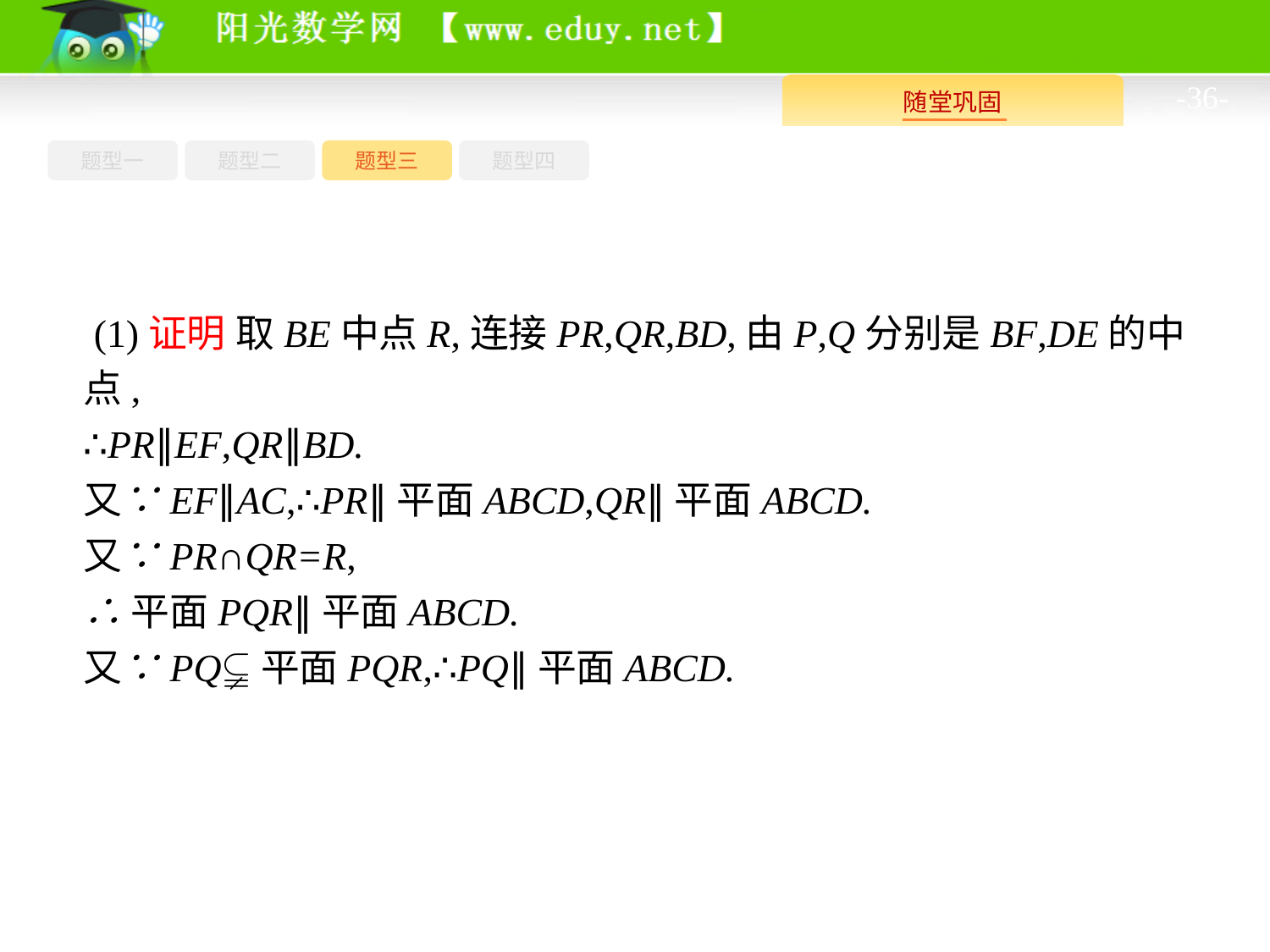

-36-
题型四
题型一
题型三
题型二
 (1)证明 取BE中点R,连接PR,QR,BD,由P,Q分别是BF,DE的中点,
∴PR∥EF,QR∥BD.
又∵EF∥AC,∴PR∥平面ABCD,QR∥平面ABCD.
又∵PR∩QR=R,
∴平面PQR∥平面ABCD.
又∵PQ⫋平面PQR,∴PQ∥平面ABCD.